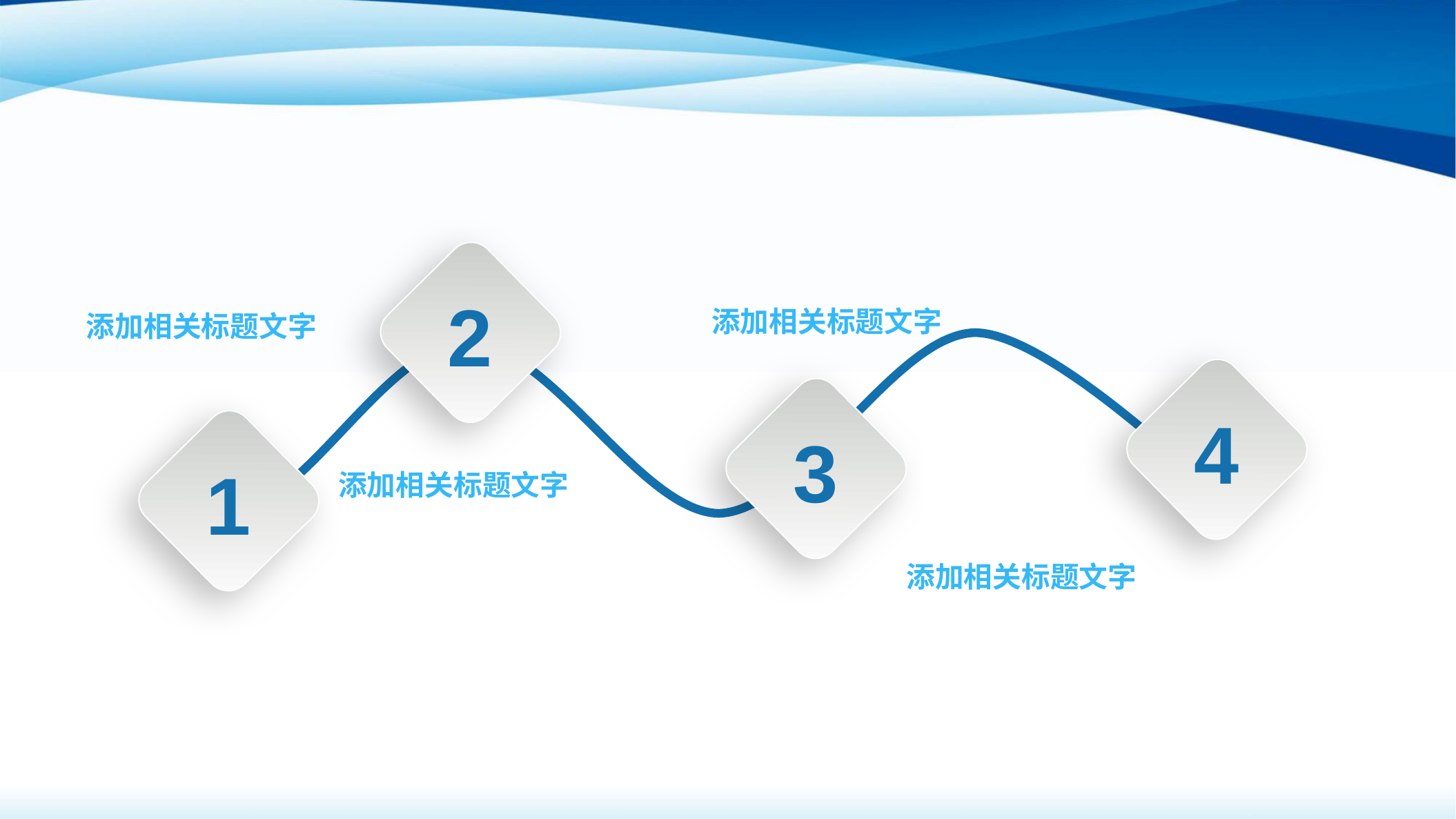

2
添加相关标题文字
添加相关标题文字

4

3

1
添加相关标题文字
添加相关标题文字